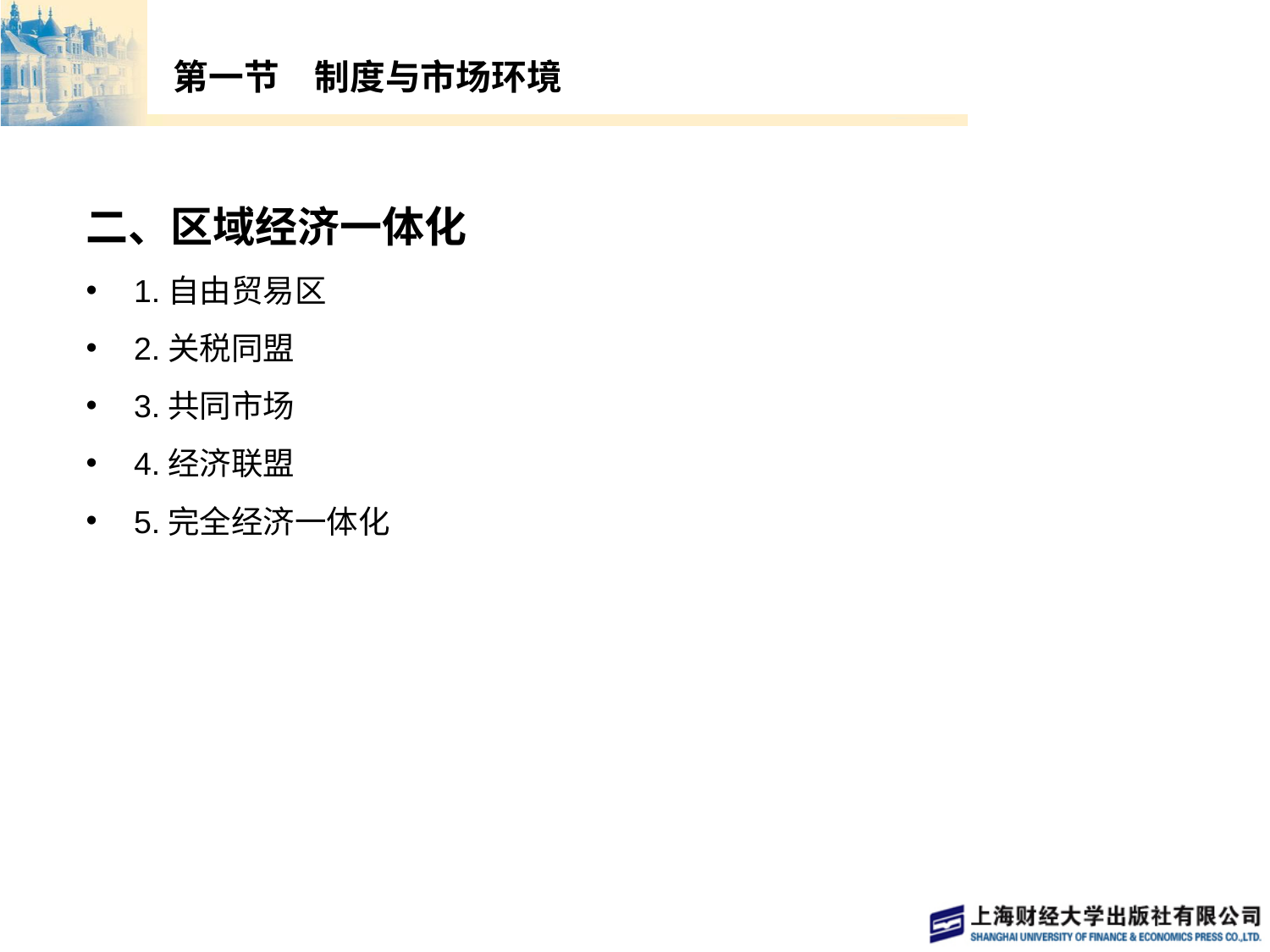

# 第一节　制度与市场环境
二、区域经济一体化
1.自由贸易区
2.关税同盟
3.共同市场
4.经济联盟
5.完全经济一体化